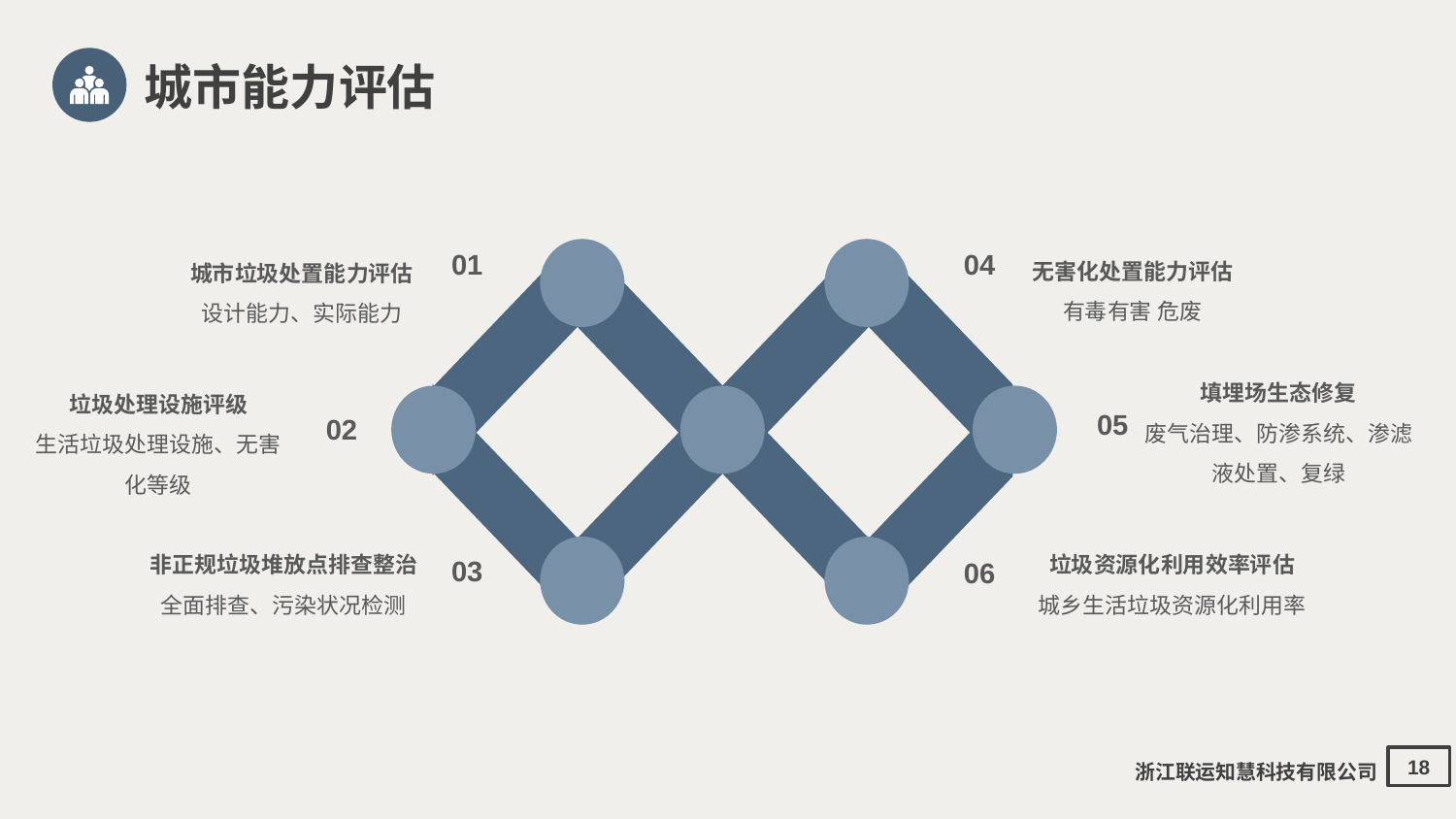

城市能力评估
无害化处置能力评估
有毒有害 危废
04
城市垃圾处置能力评估
设计能力、实际能力
01

填埋场生态修复
废气治理、防渗系统、渗滤液处置、复绿
05
垃圾处理设施评级
生活垃圾处理设施、无害化等级
02
垃圾资源化利用效率评估
城乡生活垃圾资源化利用率
06
非正规垃圾堆放点排查整治
全面排查、污染状况检测
03
浙江联运知慧科技有限公司
18